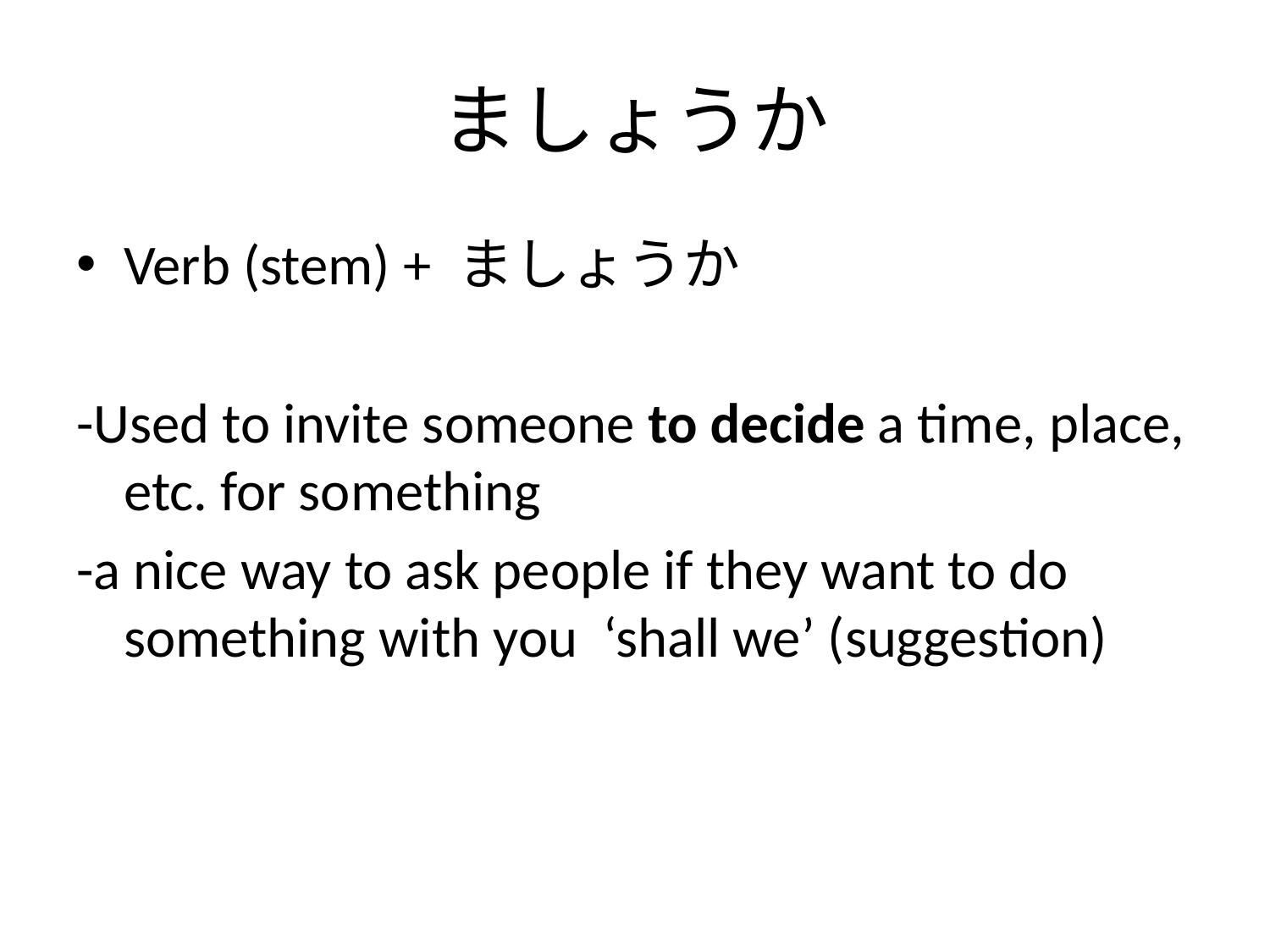

# ましょうか
Verb (stem) + ましょうか

-Used to invite someone to decide a time, place, etc. for something
-a nice way to ask people if they want to do something with you  ‘shall we’ (suggestion)